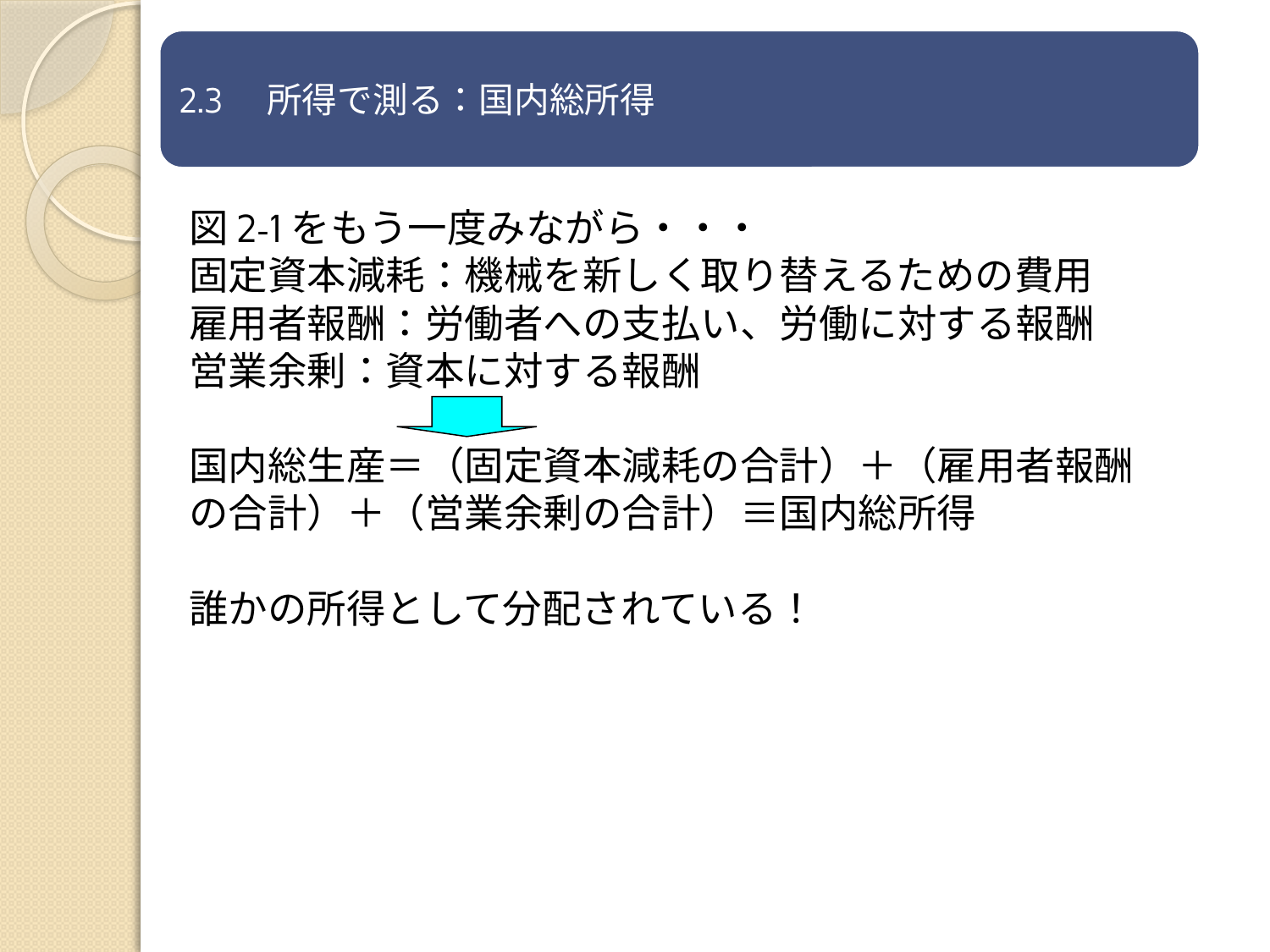

2.3　所得で測る：国内総所得
図2-1をもう一度みながら・・・
固定資本減耗：機械を新しく取り替えるための費用
雇用者報酬：労働者への支払い、労働に対する報酬
営業余剰：資本に対する報酬

国内総生産＝（固定資本減耗の合計）＋（雇用者報酬
の合計）＋（営業余剰の合計）≡国内総所得

誰かの所得として分配されている！